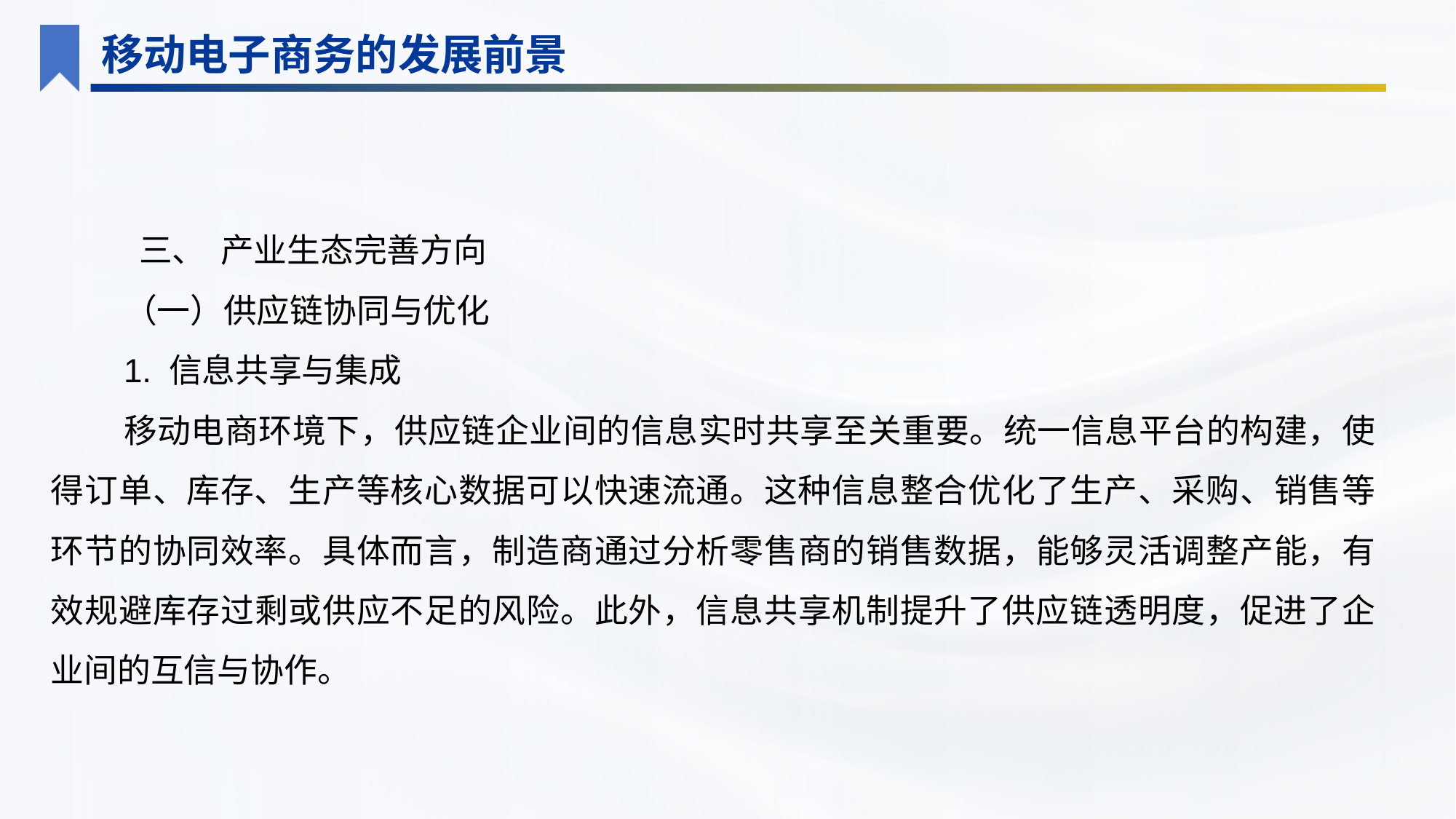

移动电子商务的发展前景
 三、  产业生态完善方向
（一）供应链协同与优化
1. 信息共享与集成
移动电商环境下，供应链企业间的信息实时共享至关重要。统一信息平台的构建，使得订单、库存、生产等核心数据可以快速流通。这种信息整合优化了生产、采购、销售等环节的协同效率。具体而言，制造商通过分析零售商的销售数据，能够灵活调整产能，有效规避库存过剩或供应不足的风险。此外，信息共享机制提升了供应链透明度，促进了企业间的互信与协作。